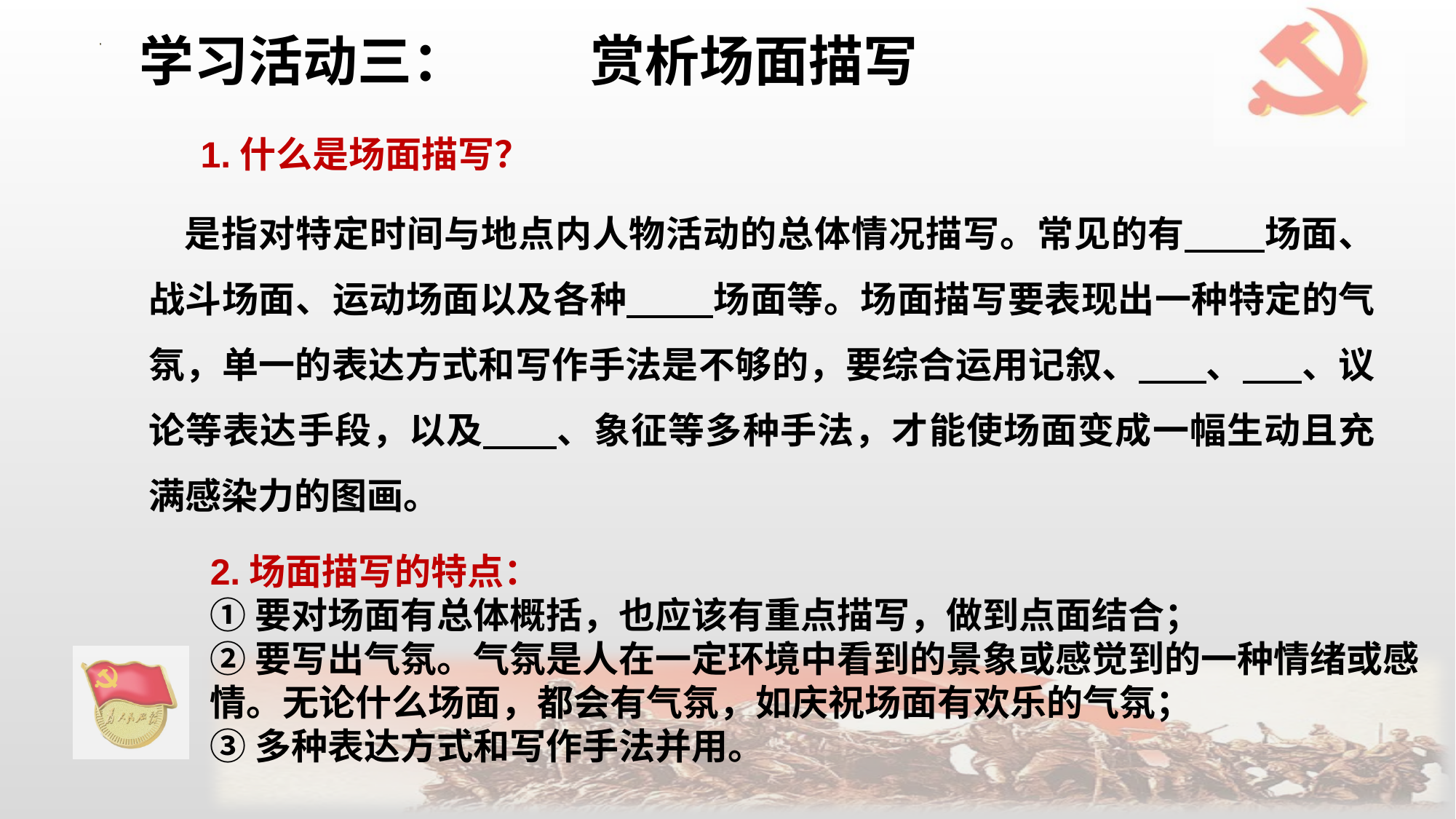

学习活动三：          赏析场面描写
1.什么是场面描写？
   是指对特定时间与地点内人物活动的总体情况描写。常见的有         场面、战斗场面、运动场面以及各种          场面等。场面描写要表现出一种特定的气氛，单一的表达方式和写作手法是不够的，要综合运用记叙、        、       、议论等表达手段，以及        、象征等多种手法，才能使场面变成一幅生动且充满感染力的图画。
2.场面描写的特点：
①要对场面有总体概括，也应该有重点描写，做到点面结合；
②要写出气氛。气氛是人在一定环境中看到的景象或感觉到的一种情绪或感情。无论什么场面，都会有气氛，如庆祝场面有欢乐的气氛；
③多种表达方式和写作手法并用。